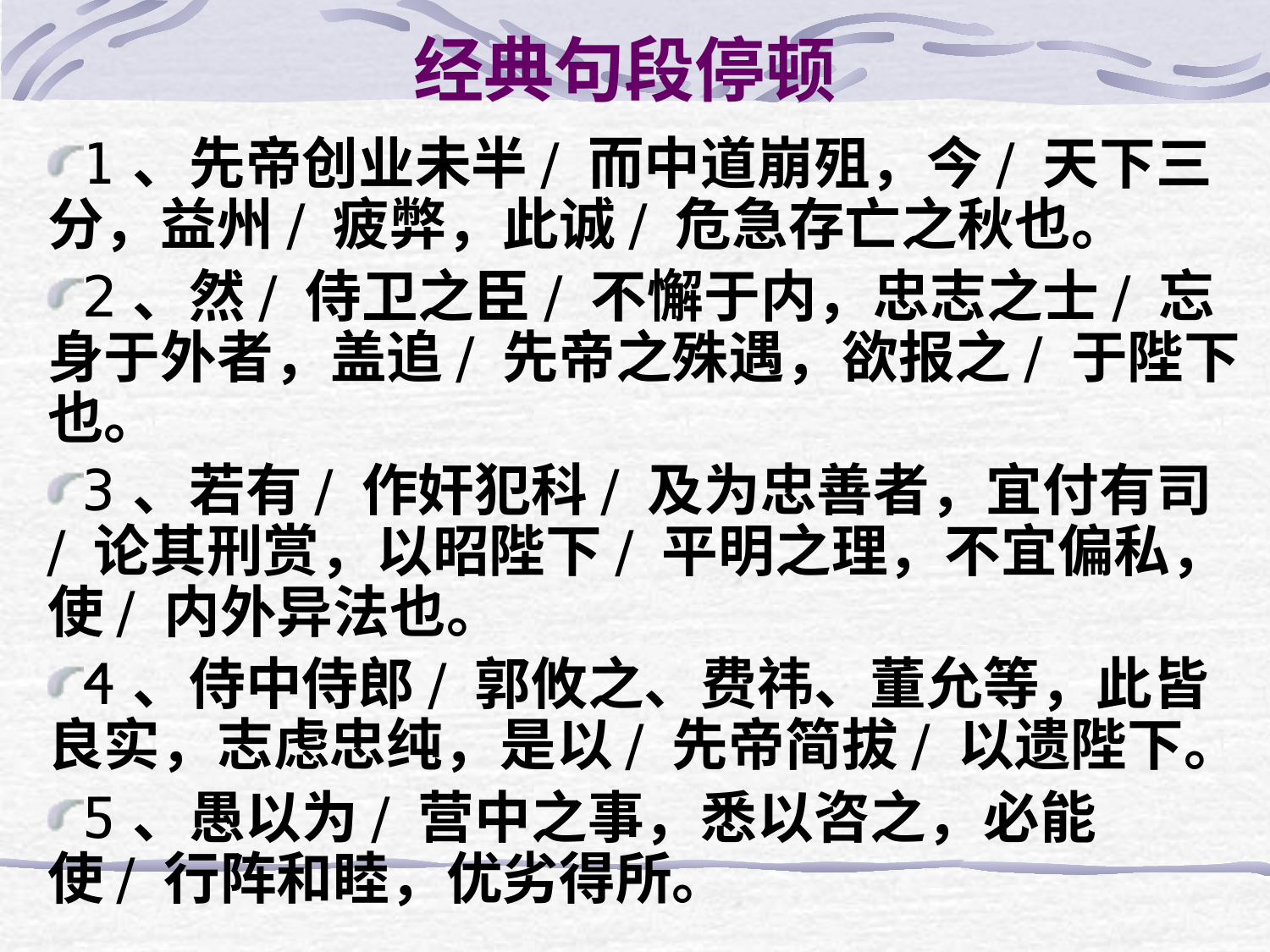

# 经典句段停顿
1、先帝创业未半/而中道崩殂，今/天下三分，益州/疲弊，此诚/危急存亡之秋也。
2、然/侍卫之臣/不懈于内，忠志之士/忘身于外者，盖追/先帝之殊遇，欲报之/于陛下也。
3、若有/作奸犯科/及为忠善者，宜付有司/论其刑赏，以昭陛下/平明之理，不宜偏私，使/内外异法也。
4、侍中侍郎/郭攸之、费祎、董允等，此皆良实，志虑忠纯，是以/先帝简拔/以遗陛下。
5、愚以为/营中之事，悉以咨之，必能使/行阵和睦，优劣得所。